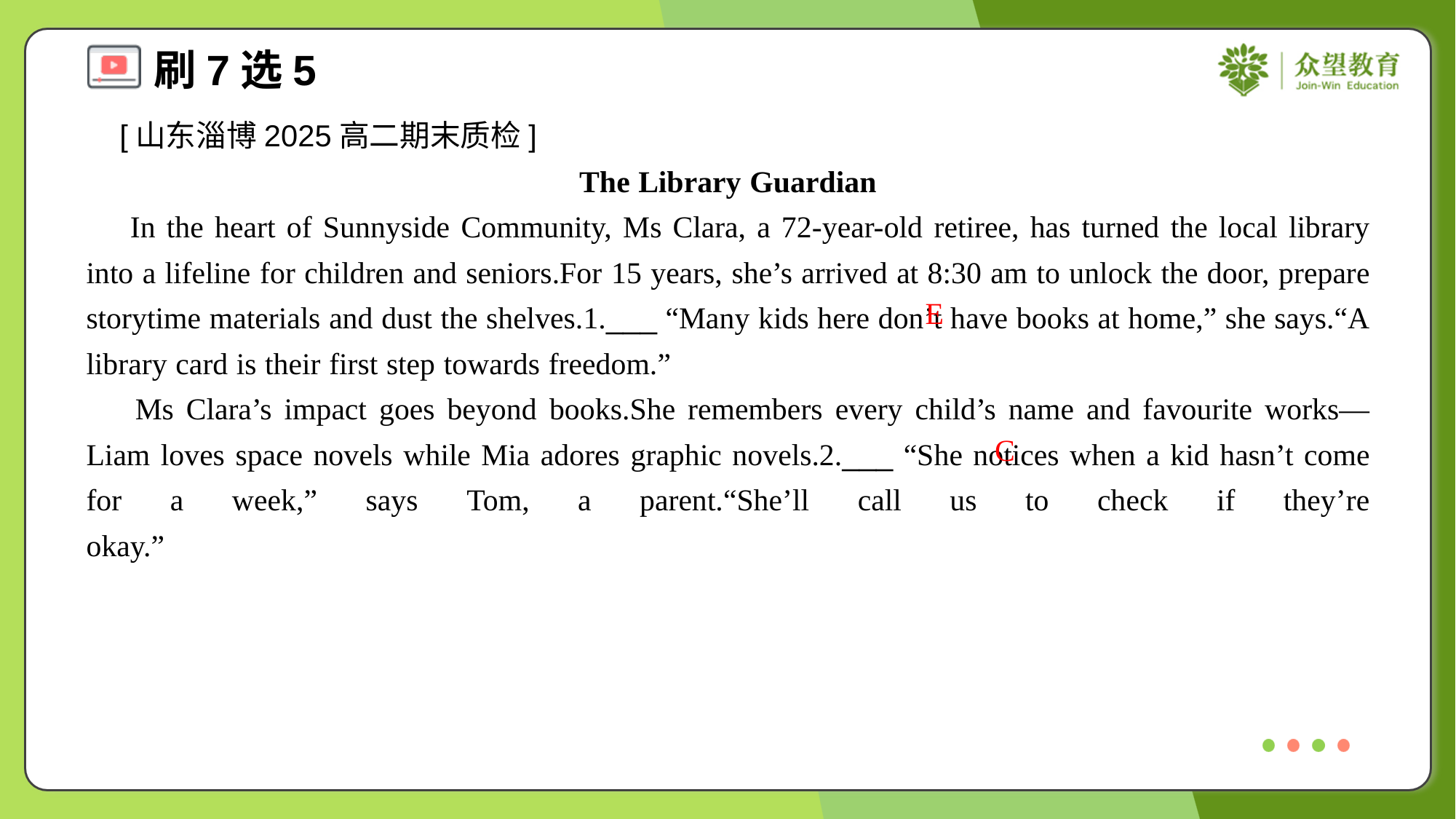

[山东淄博2025高二期末质检]
The Library Guardian
    In the heart of Sunnyside Community, Ms Clara, a 72-year-old retiree, has turned the local library into a lifeline for children and seniors.For 15 years, she’s arrived at 8:30 am to unlock the door, prepare storytime materials and dust the shelves.1.___ “Many kids here don’t have books at home,” she says.“A library card is their first step towards freedom.”
    Ms Clara’s impact goes beyond books.She remembers every child’s name and favourite works—Liam loves space novels while Mia adores graphic novels.2.___ “She notices when a kid hasn’t come for a week,” says Tom, a parent.“She’ll call us to check if they’re okay.”#2.2
E
C